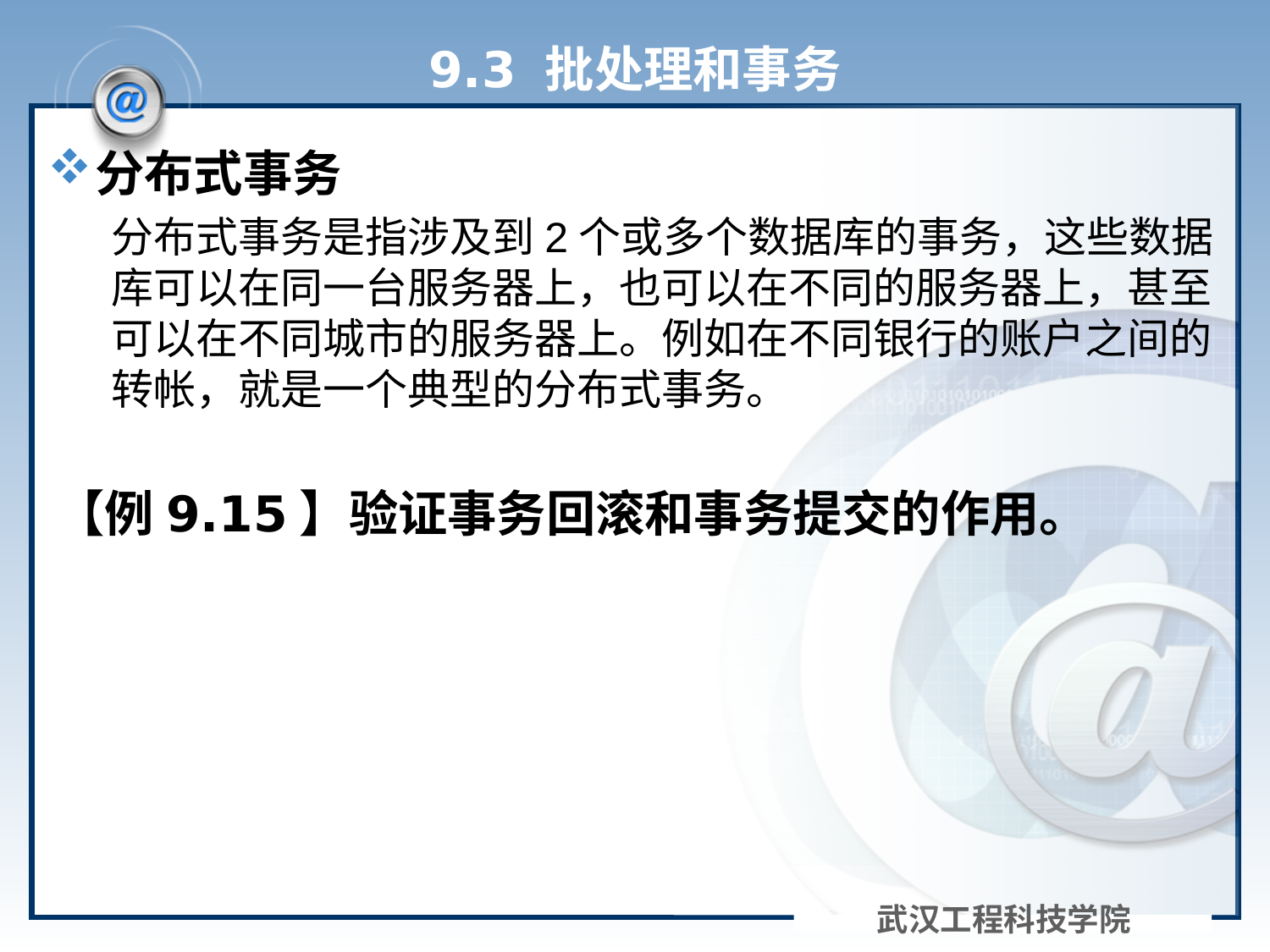

# 9.3 批处理和事务
分布式事务
分布式事务是指涉及到2个或多个数据库的事务，这些数据库可以在同一台服务器上，也可以在不同的服务器上，甚至可以在不同城市的服务器上。例如在不同银行的账户之间的转帐，就是一个典型的分布式事务。

【例9.15】验证事务回滚和事务提交的作用。

武汉工程科技学院